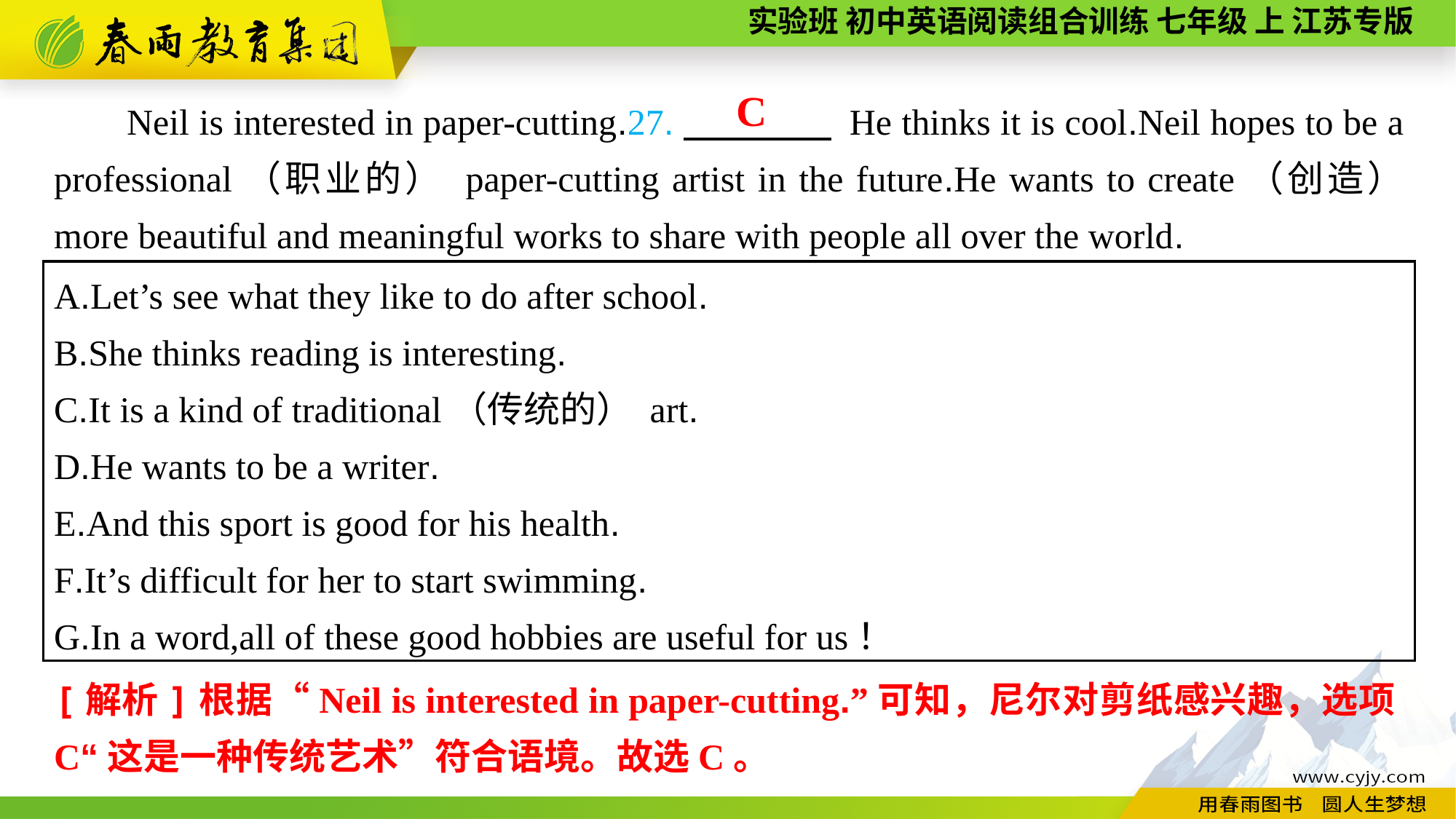

C
Neil is interested in paper-cutting.27.　　　　 He thinks it is cool.Neil hopes to be a professional（职业的） paper-cutting artist in the future.He wants to create（创造） more beautiful and meaningful works to share with people all over the world.
A.Let’s see what they like to do after school.
B.She thinks reading is interesting.
C.It is a kind of traditional（传统的） art.
D.He wants to be a writer.
E.And this sport is good for his health.
F.It’s difficult for her to start swimming.
G.In a word,all of these good hobbies are useful for us！

[解析]根据“Neil is interested in paper-cutting.”可知，尼尔对剪纸感兴趣，选项C“这是一种传统艺术”符合语境。故选C。